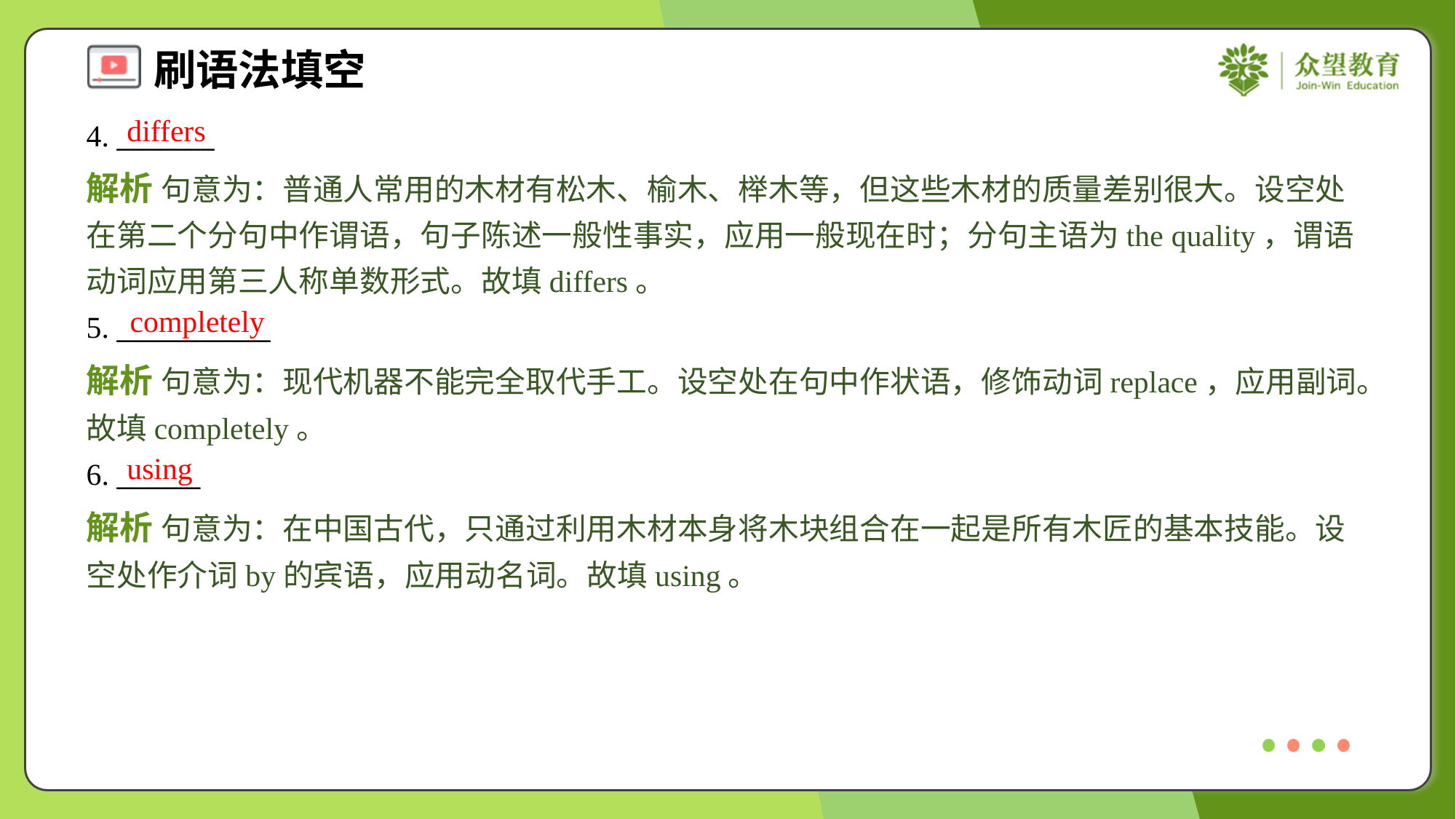

differs
4. _______
解析 句意为：普通人常用的木材有松木、榆木、榉木等，但这些木材的质量差别很大。设空处在第二个分句中作谓语，句子陈述一般性事实，应用一般现在时；分句主语为the quality，谓语动词应用第三人称单数形式。故填differs。
completely
5. ___________
解析 句意为：现代机器不能完全取代手工。设空处在句中作状语，修饰动词replace，应用副词。故填completely。
using
6. ______
解析 句意为：在中国古代，只通过利用木材本身将木块组合在一起是所有木匠的基本技能。设空处作介词by的宾语，应用动名词。故填using。